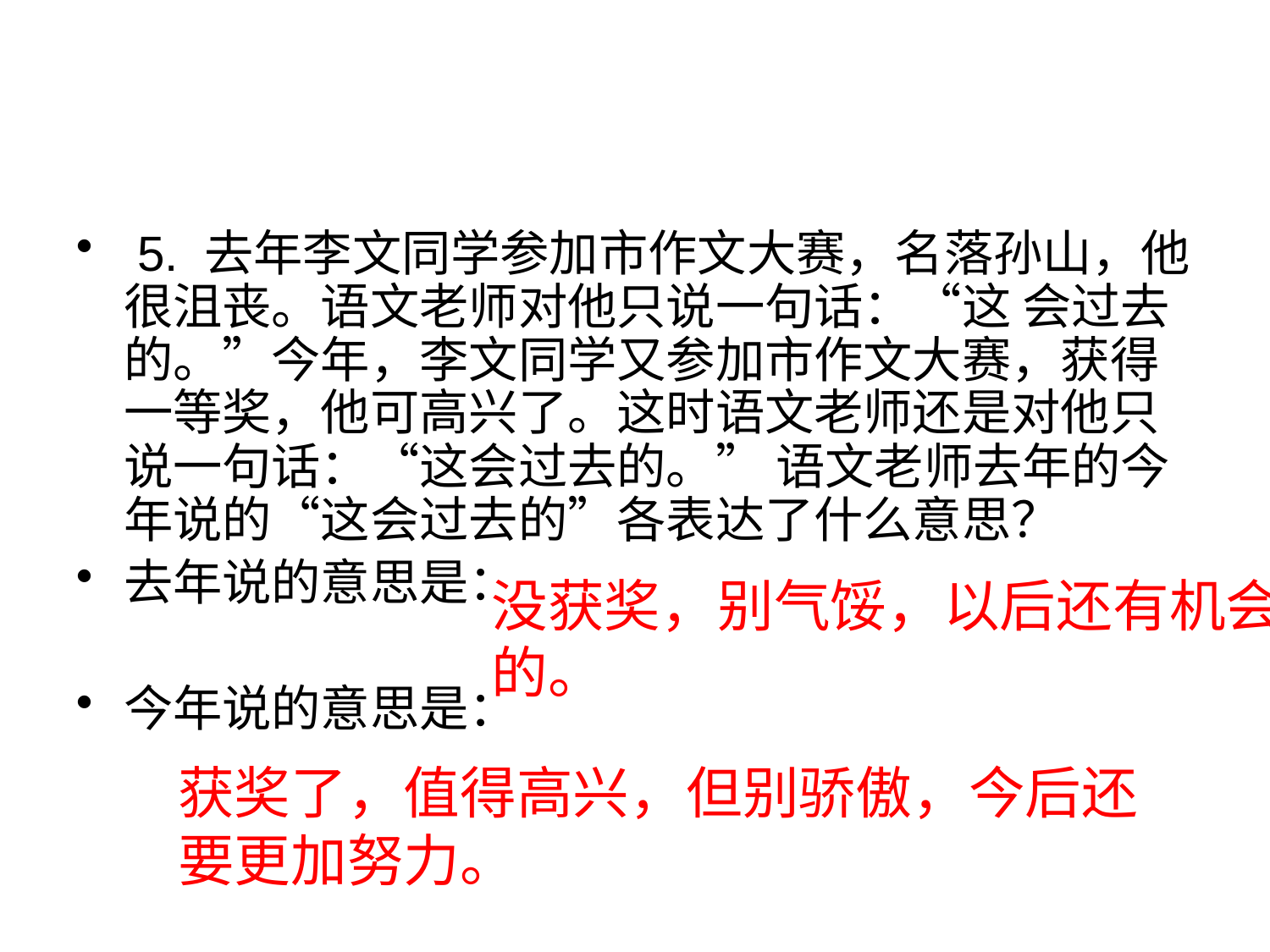

#
 5. 去年李文同学参加市作文大赛，名落孙山，他很沮丧。语文老师对他只说一句话：“这 会过去的。”今年，李文同学又参加市作文大赛，获得一等奖，他可高兴了。这时语文老师还是对他只说一句话：“这会过去的。” 语文老师去年的今年说的“这会过去的”各表达了什么意思？
去年说的意思是：

今年说的意思是：
没获奖，别气馁，以后还有机会的。

获奖了，值得高兴，但别骄傲，今后还要更加努力。